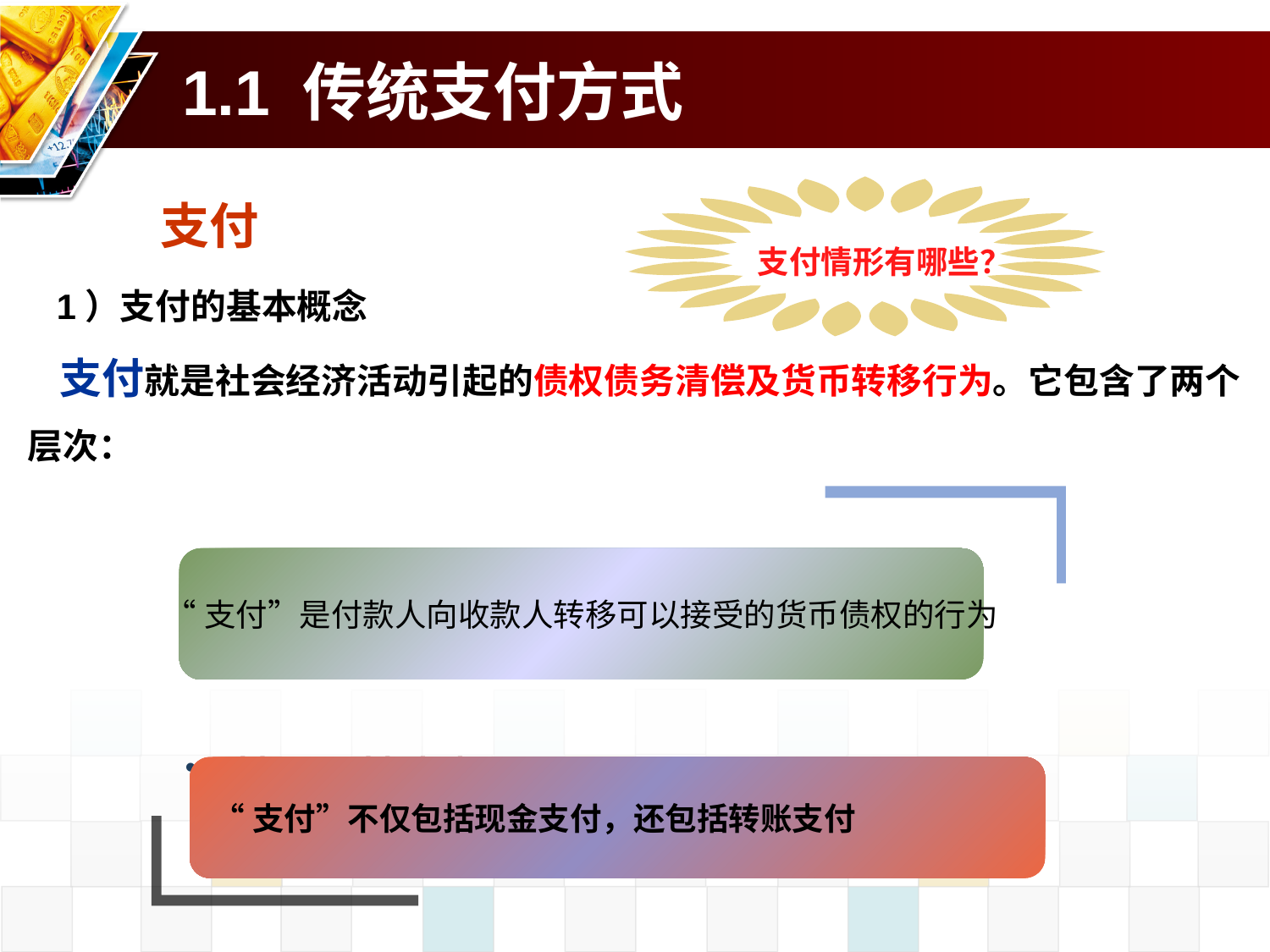

# 1.1 传统支付方式

支付情形有哪些？
支付
   1）支付的基本概念
   支付就是社会经济活动引起的债权债务清偿及货币转移行为。它包含了两个层次：

 “支付”是付款人向收款人转移可以接受的货币债权的行为
 Add your title in here
“支付”不仅包括现金支付，还包括转账支付
“支付”不仅包括现金支付，还包括转账支付